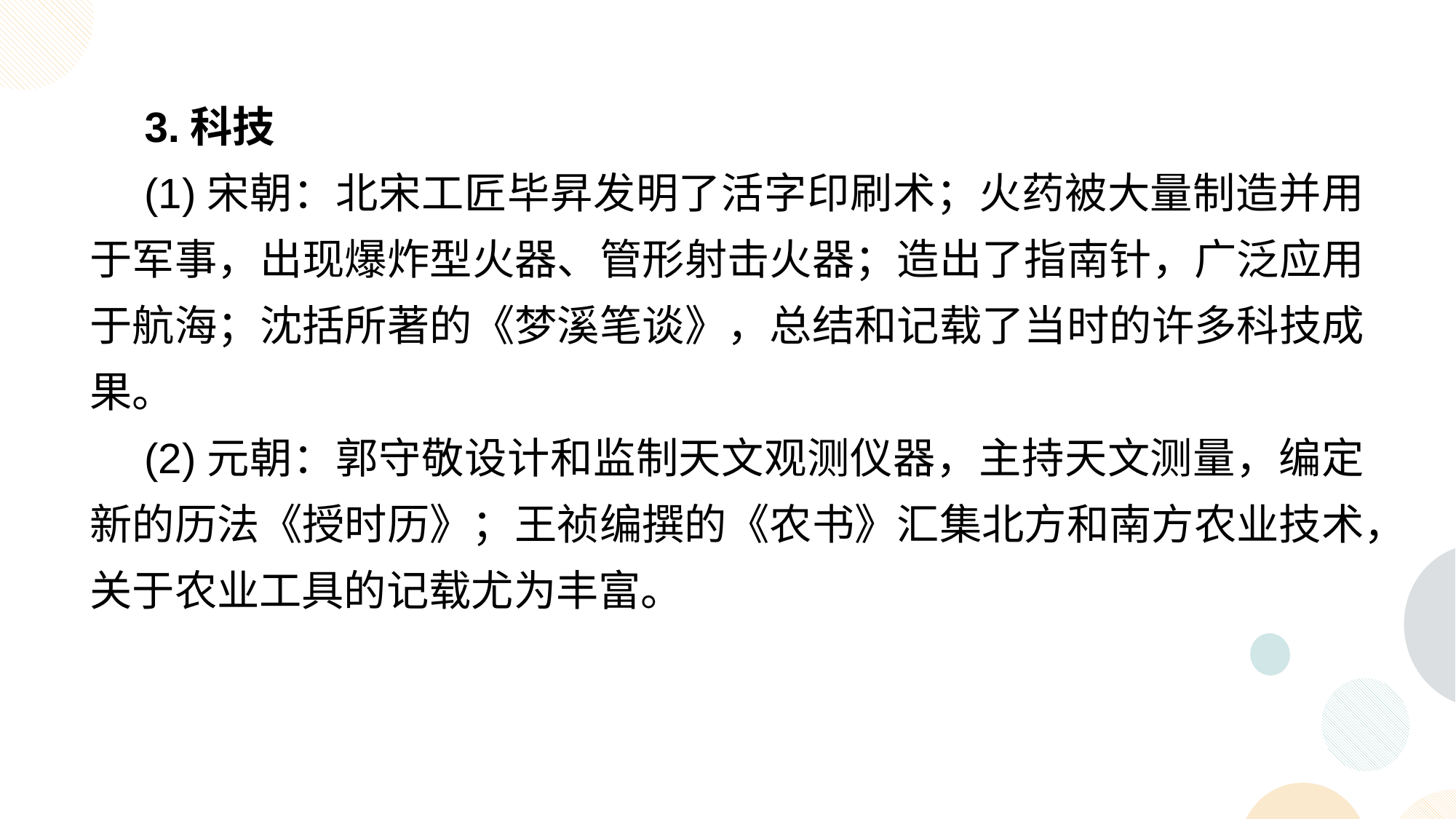

3.科技
(1)宋朝：北宋工匠毕昇发明了活字印刷术；火药被大量制造并用于军事，出现爆炸型火器、管形射击火器；造出了指南针，广泛应用于航海；沈括所著的《梦溪笔谈》，总结和记载了当时的许多科技成果。
(2)元朝：郭守敬设计和监制天文观测仪器，主持天文测量，编定新的历法《授时历》；王祯编撰的《农书》汇集北方和南方农业技术，关于农业工具的记载尤为丰富。